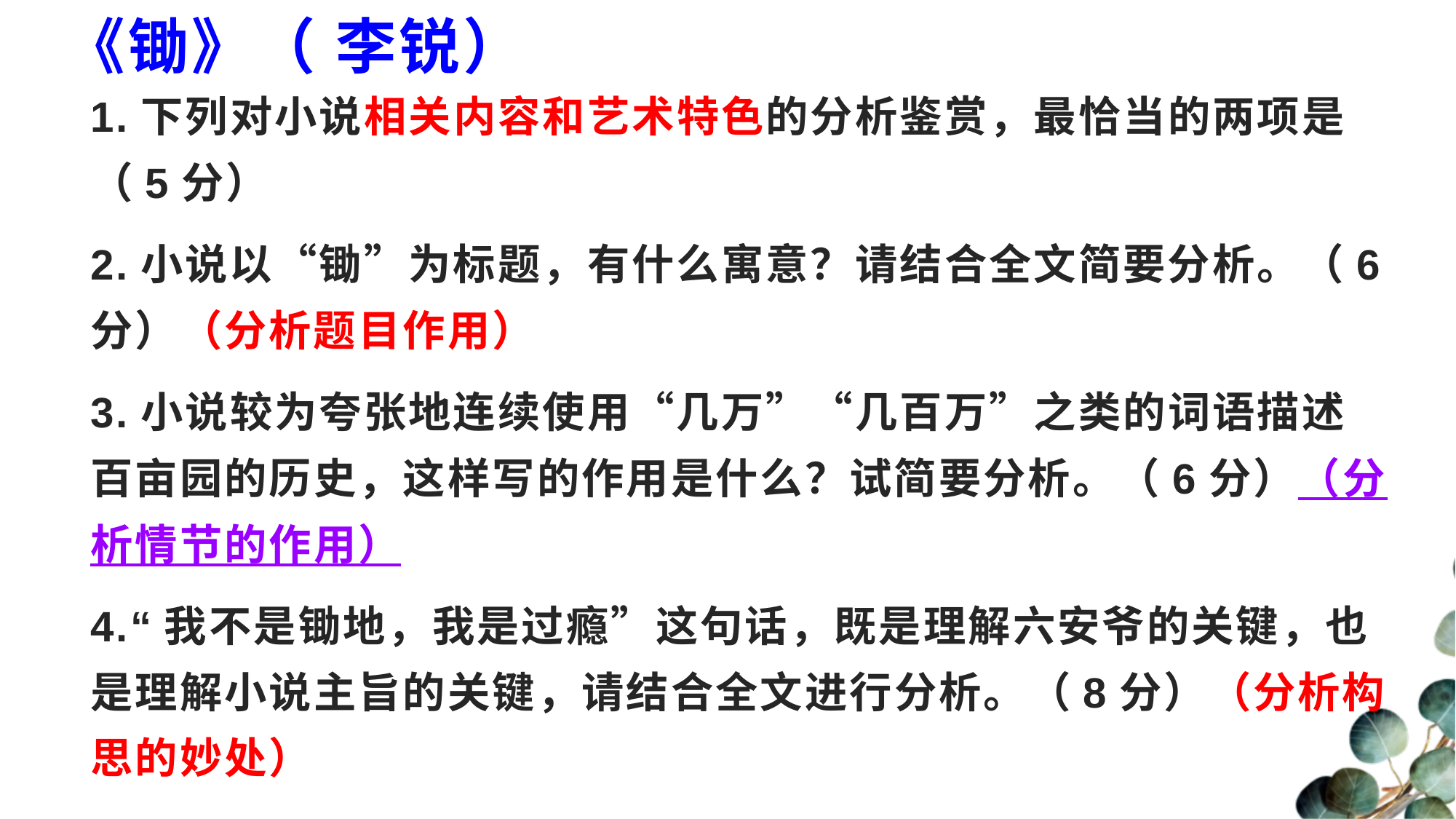

# 《锄》（ 李锐）
1.下列对小说相关内容和艺术特色的分析鉴赏，最恰当的两项是（5分）
2.小说以“锄”为标题，有什么寓意？请结合全文简要分析。（6分）（分析题目作用）
3.小说较为夸张地连续使用“几万”“几百万”之类的词语描述百亩园的历史，这样写的作用是什么？试简要分析。（6分）（分析情节的作用）
4.“我不是锄地，我是过瘾”这句话，既是理解六安爷的关键，也是理解小说主旨的关键，请结合全文进行分析。（8分）（分析构思的妙处）